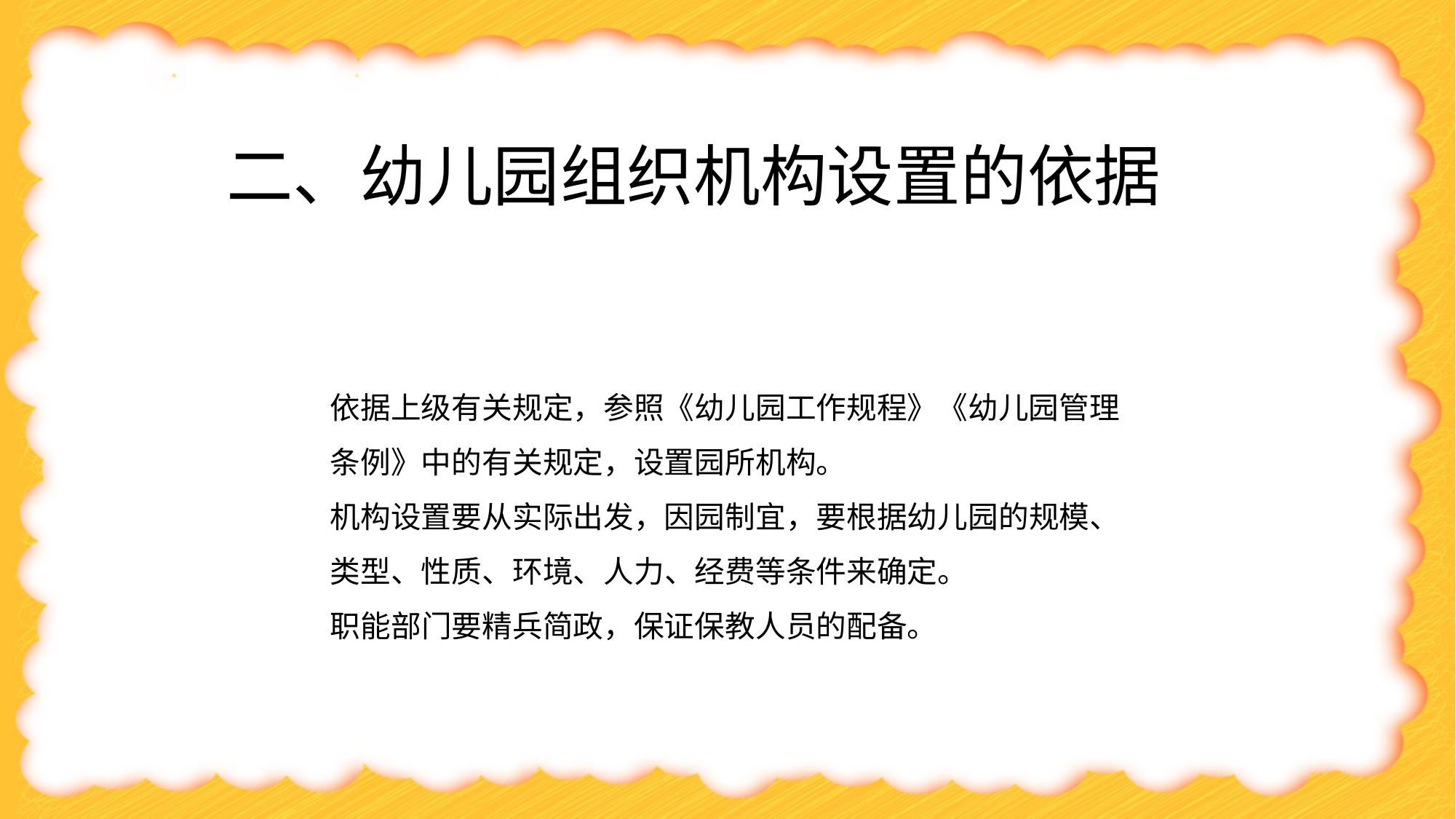

二、幼儿园组织机构设置的依据
依据上级有关规定，参照《幼儿园工作规程》《幼儿园管理条例》中的有关规定，设置园所机构。
机构设置要从实际出发，因园制宜，要根据幼儿园的规模、类型、性质、环境、人力、经费等条件来确定。
职能部门要精兵简政，保证保教人员的配备。